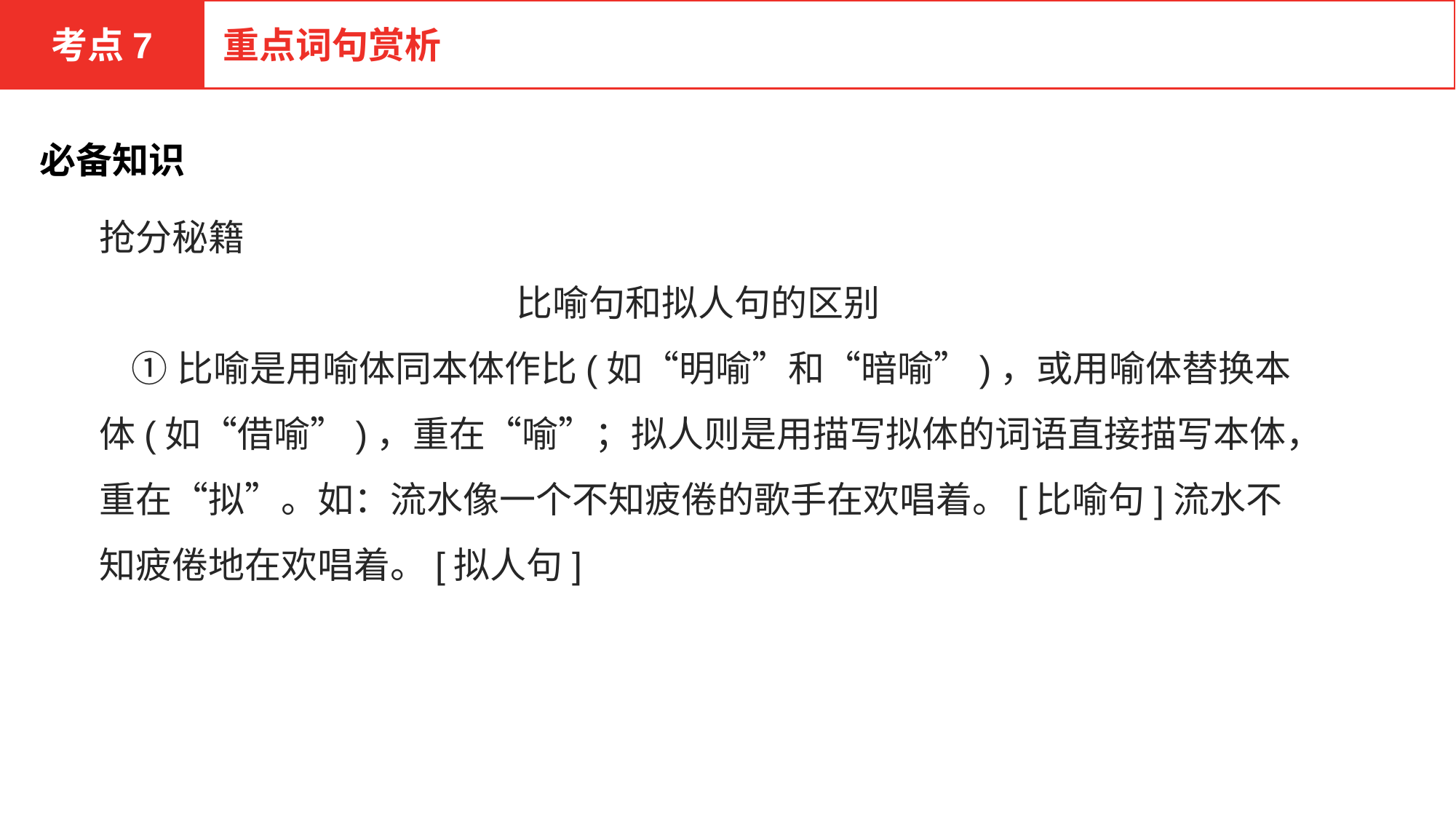

考点7
重点词句赏析
必备知识
抢分秘籍
比喻句和拟人句的区别
    ①比喻是用喻体同本体作比(如“明喻”和“暗喻”)，或用喻体替换本体(如“借喻”)，重在“喻”；拟人则是用描写拟体的词语直接描写本体，重在“拟”。如：流水像一个不知疲倦的歌手在欢唱着。[比喻句]流水不知疲倦地在欢唱着。[拟人句]